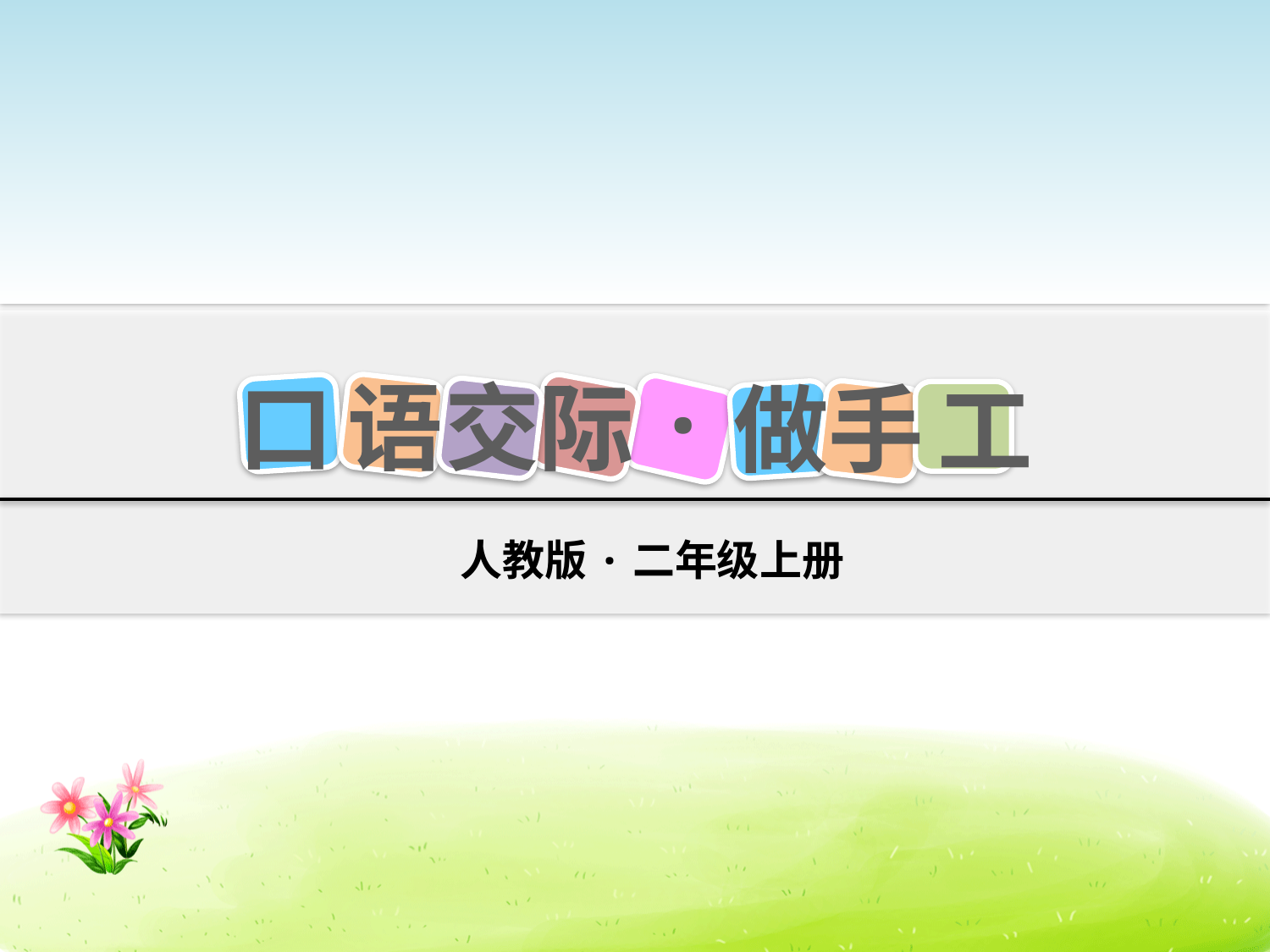

口
语
交
际
做
手
工
·

人教版·二年级上册